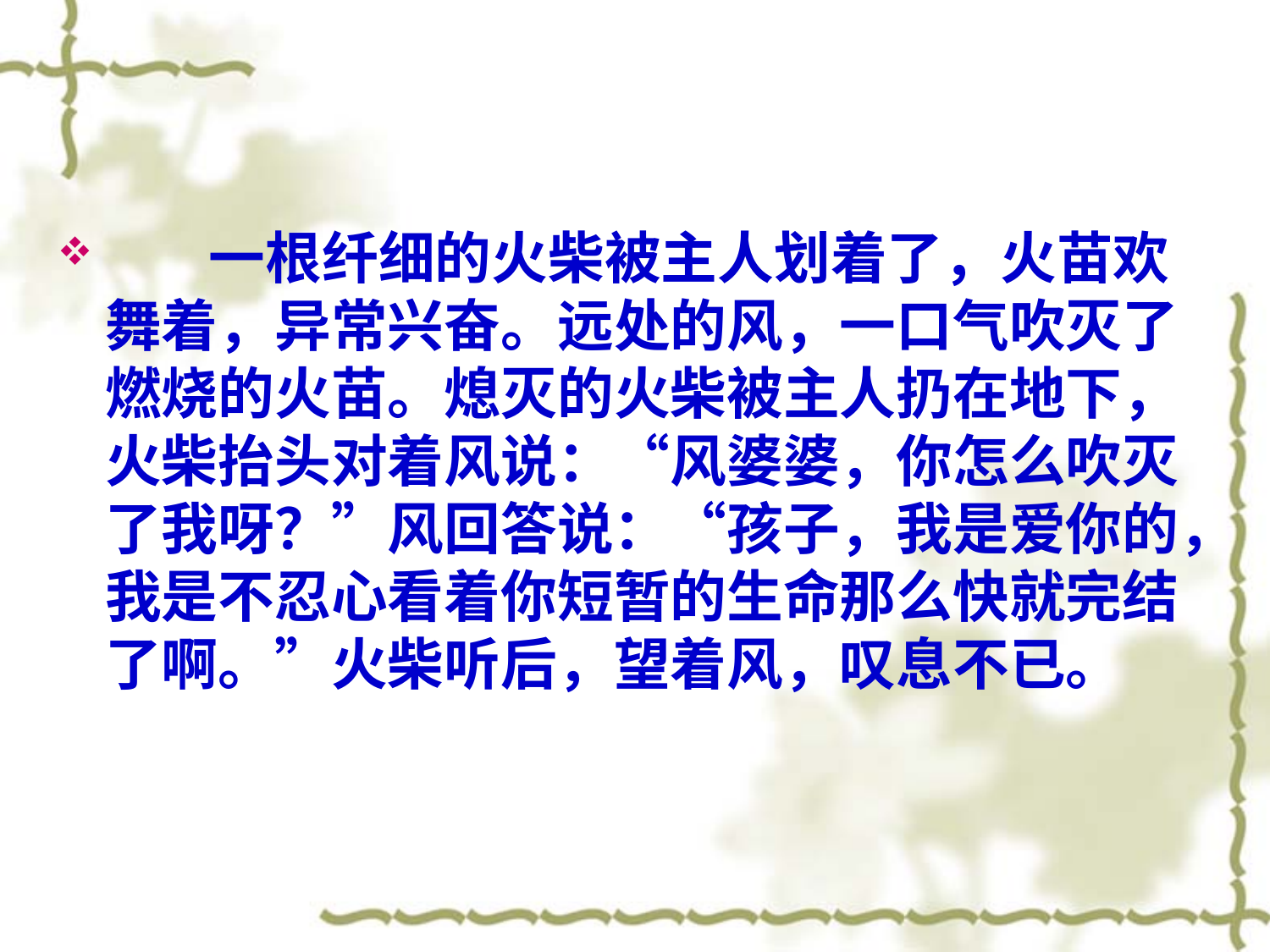

一根纤细的火柴被主人划着了，火苗欢舞着，异常兴奋。远处的风，一口气吹灭了燃烧的火苗。熄灭的火柴被主人扔在地下，火柴抬头对着风说：“风婆婆，你怎么吹灭了我呀？”风回答说：“孩子，我是爱你的，我是不忍心看着你短暂的生命那么快就完结了啊。”火柴听后，望着风，叹息不已。
160